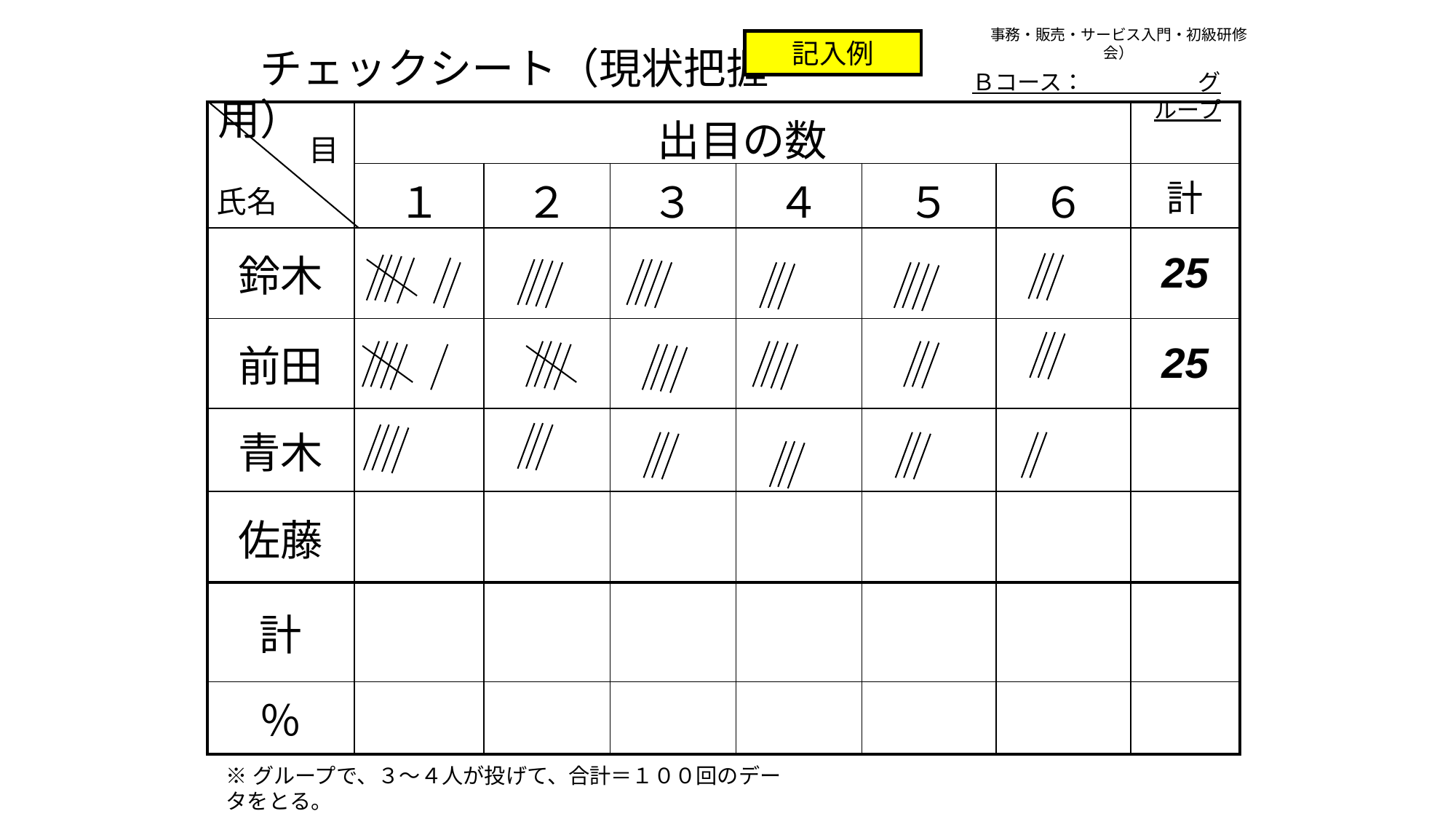

事務・販売・サービス入門・初級研修会）
記入例
　チェックシート（現状把握用）
Ｂコース：　　　　　グループ
|  | 出目の数 |  |  |  |  |  |  |
| --- | --- | --- | --- | --- | --- | --- | --- |
|  | １ | ２ | ３ | ４ | ５ | ６ | 計 |
| 鈴木 |  |  |  |  |  |  | 25 |
| 前田 |  |  |  |  |  |  | 25 |
| 青木 |  |  |  |  |  |  |  |
| 佐藤 |  |  |  |  |  |  |  |
| 計 |  |  |  |  |  |  |  |
| ％ |  |  |  |  |  |  |  |

目
氏名

※グループで、３～４人が投げて、合計＝１００回のデータをとる。